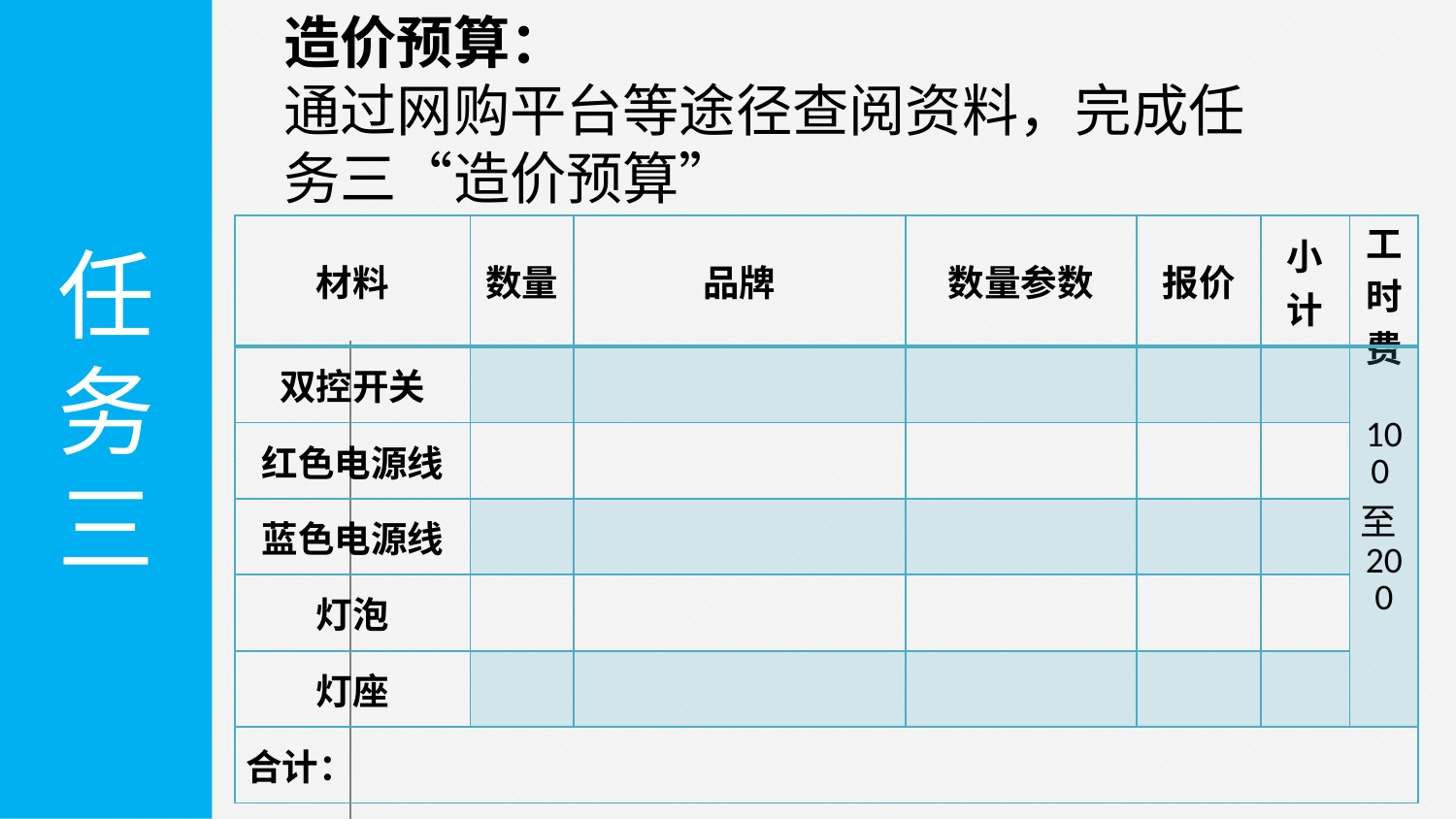

任
务
三
造价预算：
通过网购平台等途径查阅资料，完成任务三“造价预算”

| 材料 | 数量 | 品牌 | 数量参数 | 报价 | 小计 | 工时费 |
| --- | --- | --- | --- | --- | --- | --- |
| 双控开关 |  |  |  |  |  | 100至200 |
| 红色电源线 |  |  |  |  |  |  |
| 蓝色电源线 |  |  |  |  |  |  |
| 灯泡 |  |  |  |  |  |  |
| 灯座 |  |  |  |  |  |  |
| 合计： |  |  |  |  |  |  |